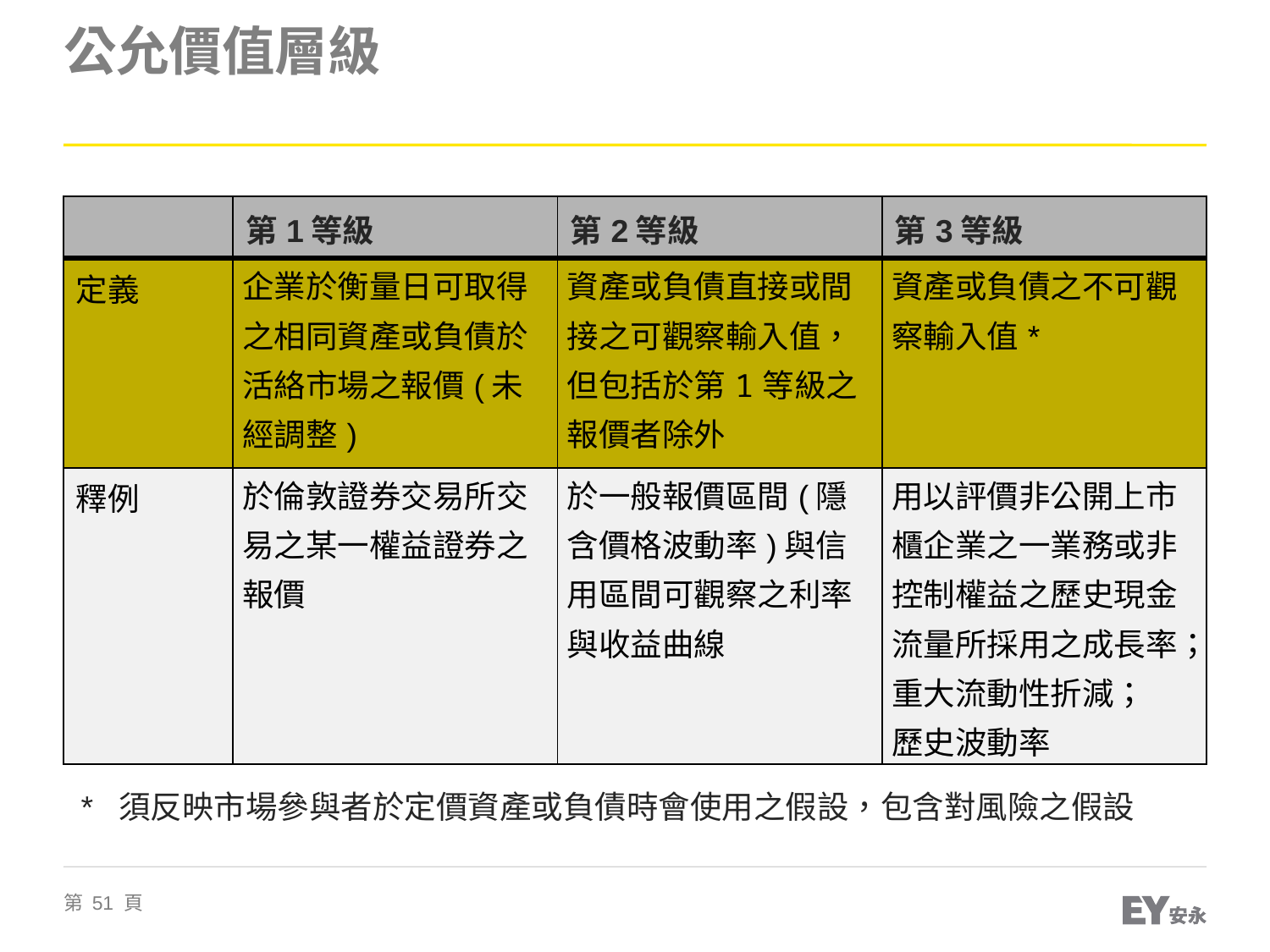

# 公允價值層級
|  | 第1等級 | 第2等級 | 第3等級 |
| --- | --- | --- | --- |
| 定義 | 企業於衡量日可取得之相同資產或負債於活絡市場之報價(未經調整) | 資產或負債直接或間接之可觀察輸入值，但包括於第1等級之報價者除外 | 資產或負債之不可觀察輸入值\* |
| 釋例 | 於倫敦證券交易所交易之某一權益證券之報價 | 於一般報價區間(隱含價格波動率)與信用區間可觀察之利率與收益曲線 | 用以評價非公開上市櫃企業之一業務或非控制權益之歷史現金流量所採用之成長率； 重大流動性折減； 歷史波動率 |
*  須反映市場參與者於定價資產或負債時會使用之假設，包含對風險之假設